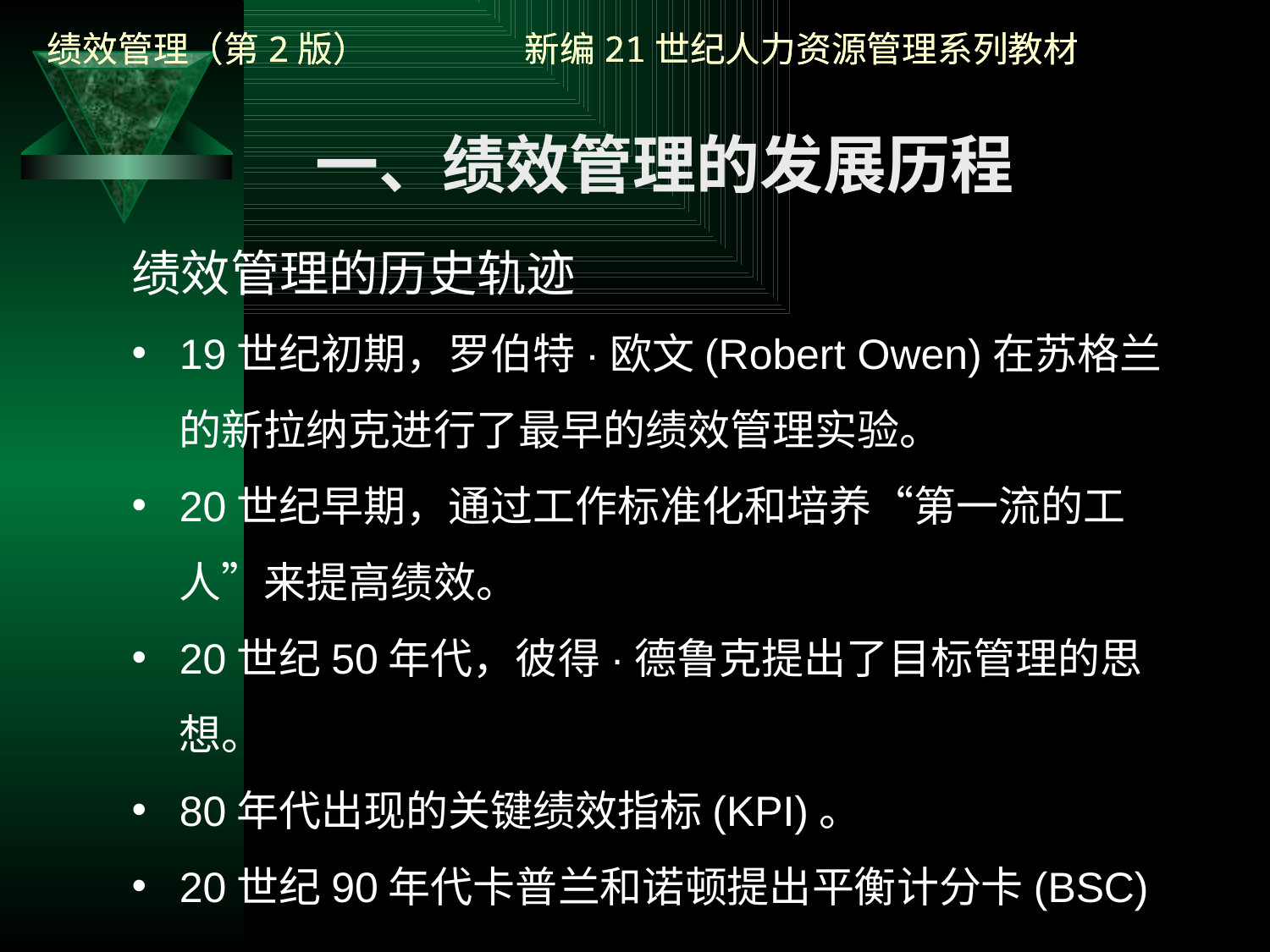

一、绩效管理的发展历程
绩效管理的历史轨迹
19世纪初期，罗伯特·欧文(Robert Owen)在苏格兰的新拉纳克进行了最早的绩效管理实验。
20世纪早期，通过工作标准化和培养“第一流的工人”来提高绩效。
20世纪50年代，彼得·德鲁克提出了目标管理的思想。
80年代出现的关键绩效指标(KPI)。
20世纪90年代卡普兰和诺顿提出平衡计分卡(BSC)